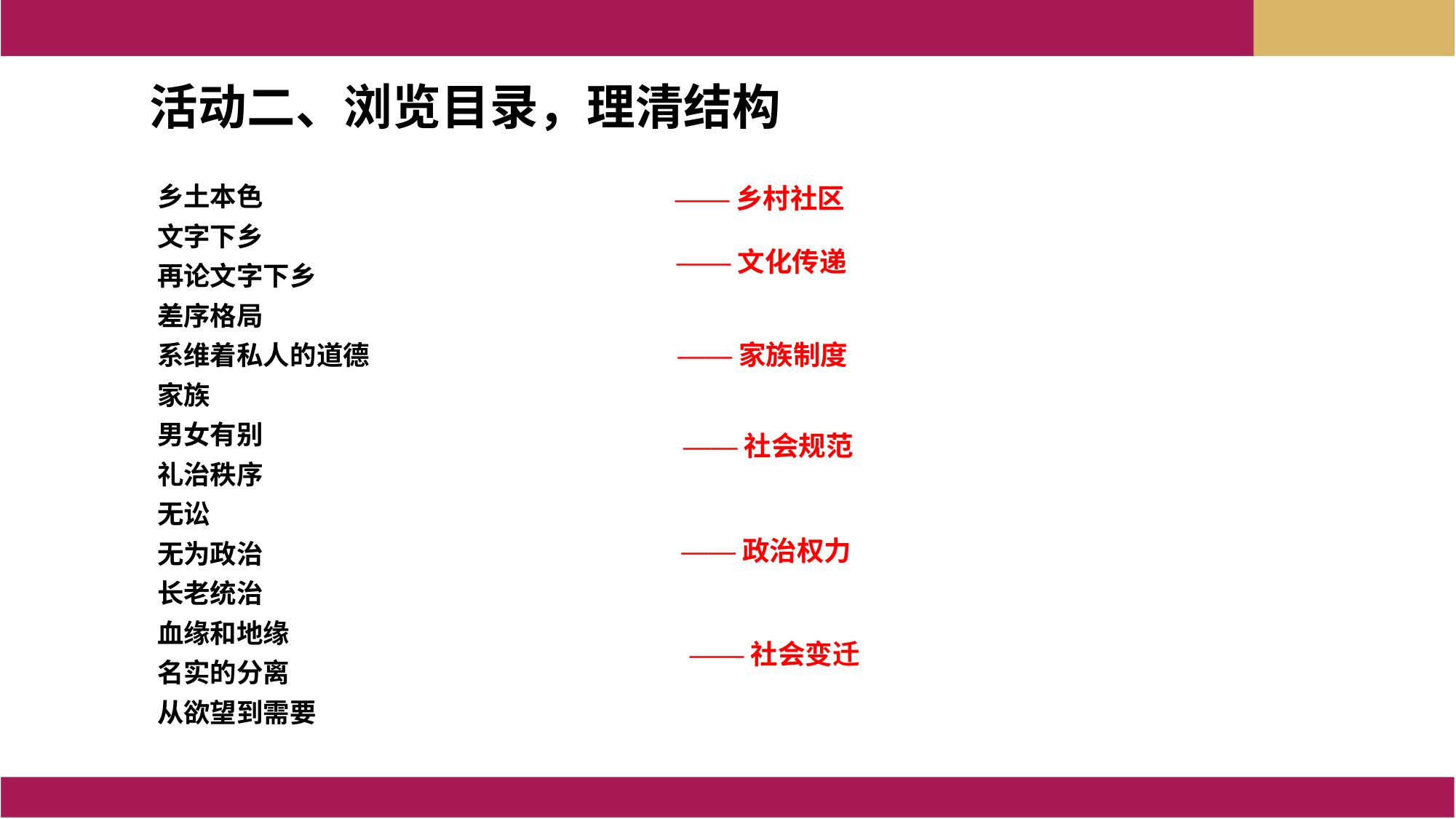

活动二、浏览目录，理清结构
——乡村社区
乡土本色
文字下乡
再论文字下乡
差序格局
系维着私人的道德
家族
男女有别
礼治秩序
无讼
无为政治
长老统治
血缘和地缘
名实的分离
从欲望到需要

——文化传递
——家族制度
——社会规范
——政治权力
——社会变迁